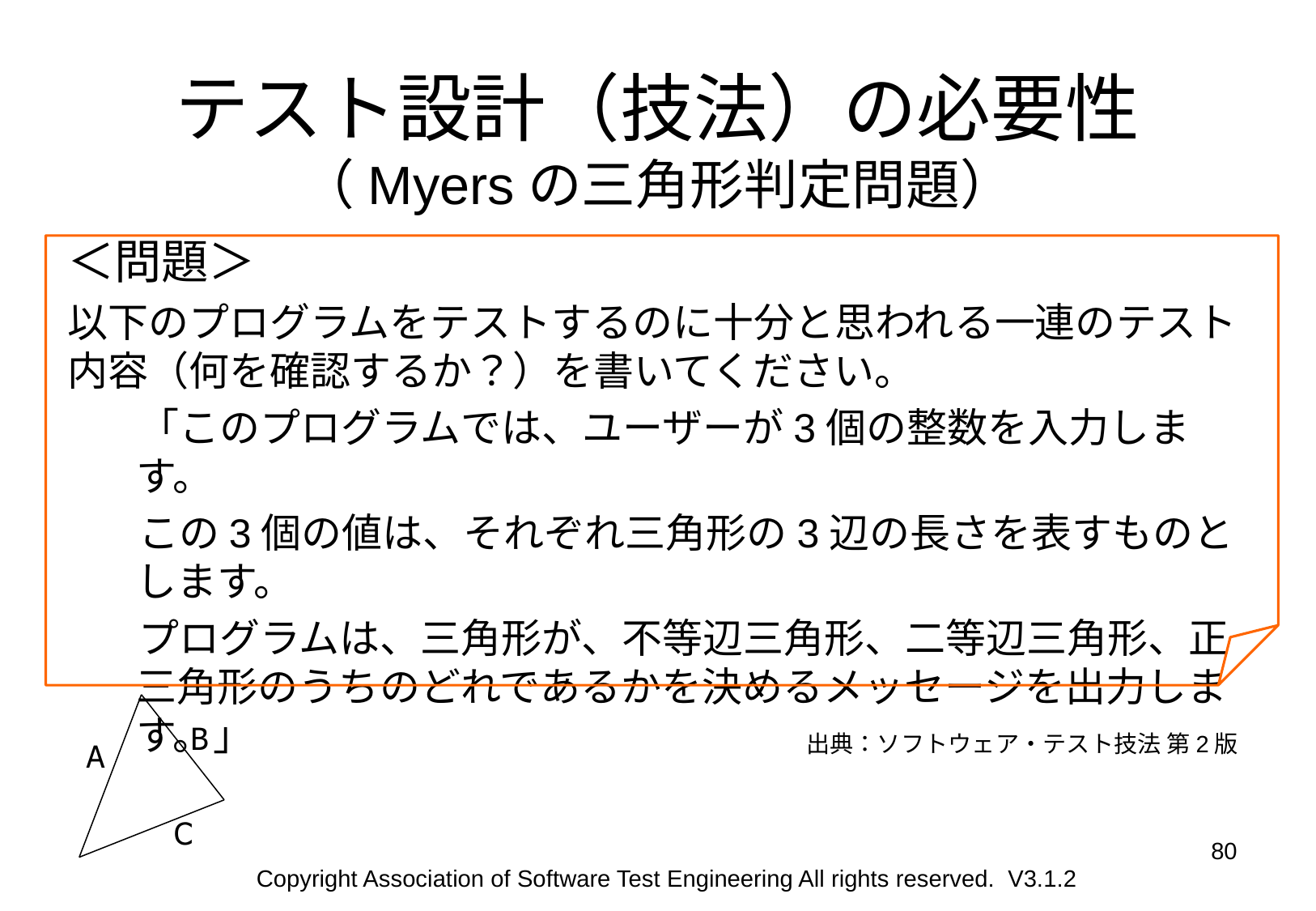

# テスト設計（技法）の必要性 （Myersの三角形判定問題）
＜問題＞
以下のプログラムをテストするのに十分と思われる一連のテスト内容（何を確認するか？）を書いてください。
「このプログラムでは、ユーザーが3個の整数を入力します。
この3個の値は、それぞれ三角形の3辺の長さを表すものとします。
プログラムは、三角形が、不等辺三角形、二等辺三角形、正三角形のうちのどれであるかを決めるメッセージを出力します。」

B
A

C
出典：ソフトウェア・テスト技法 第2版
80
Copyright Association of Software Test Engineering All rights reserved.  V3.1.2